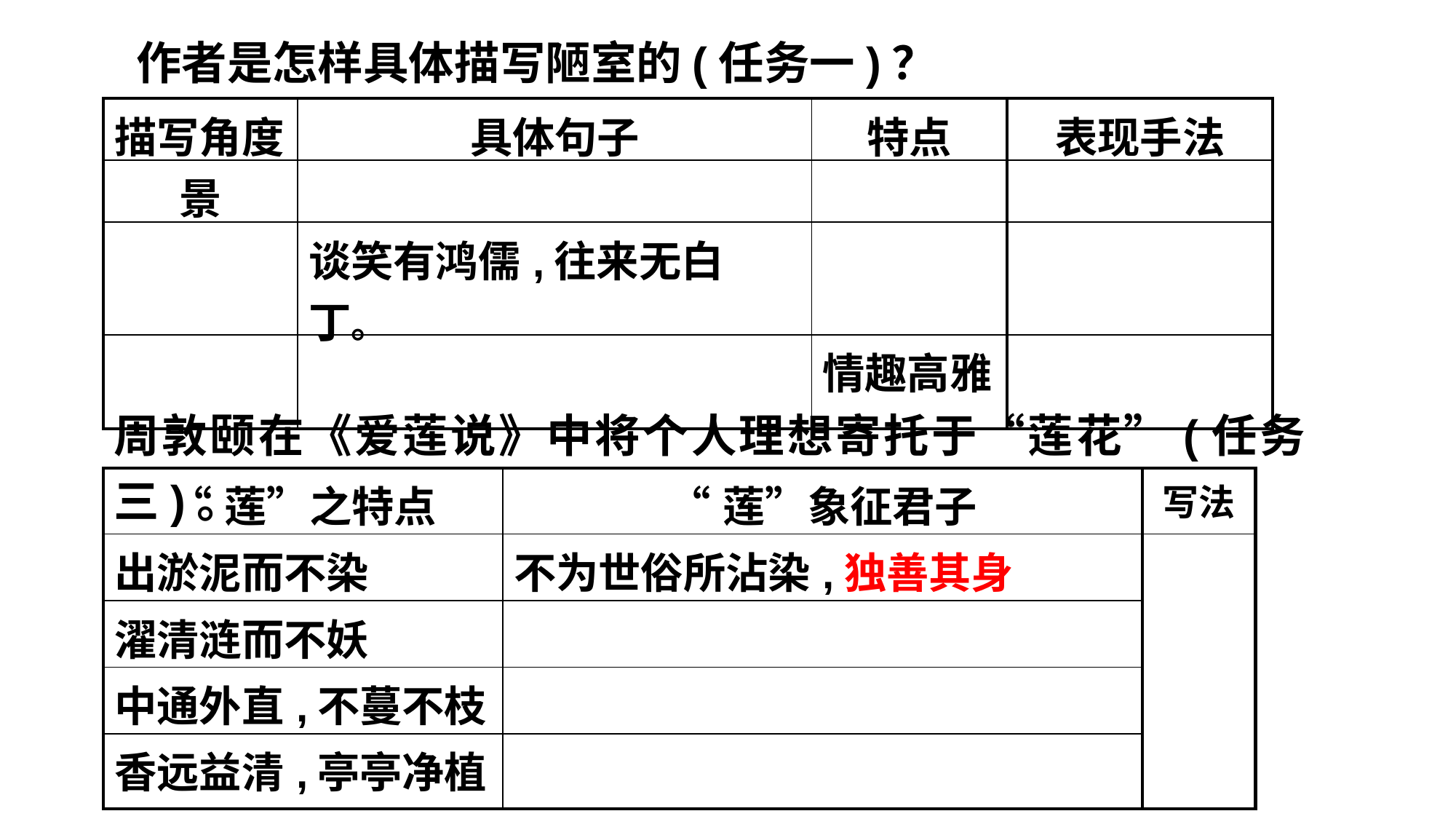

作者是怎样具体描写陋室的(任务一)？
| 描写角度 | 具体句子 | 特点 | 表现手法 |
| --- | --- | --- | --- |
| 景 |  |  |  |
|  | 谈笑有鸿儒,往来无白丁。 |  |  |
|  |  | 情趣高雅 |  |
周敦颐在《爱莲说》中将个人理想寄托于“莲花”(任务三)。

| “莲”之特点 | “莲”象征君子 | 写法 |
| --- | --- | --- |
| 出淤泥而不染 | 不为世俗所沾染,独善其身 |  |
| 濯清涟而不妖 |  |  |
| 中通外直,不蔓不枝 |  |  |
| 香远益清,亭亭净植 |  |  |